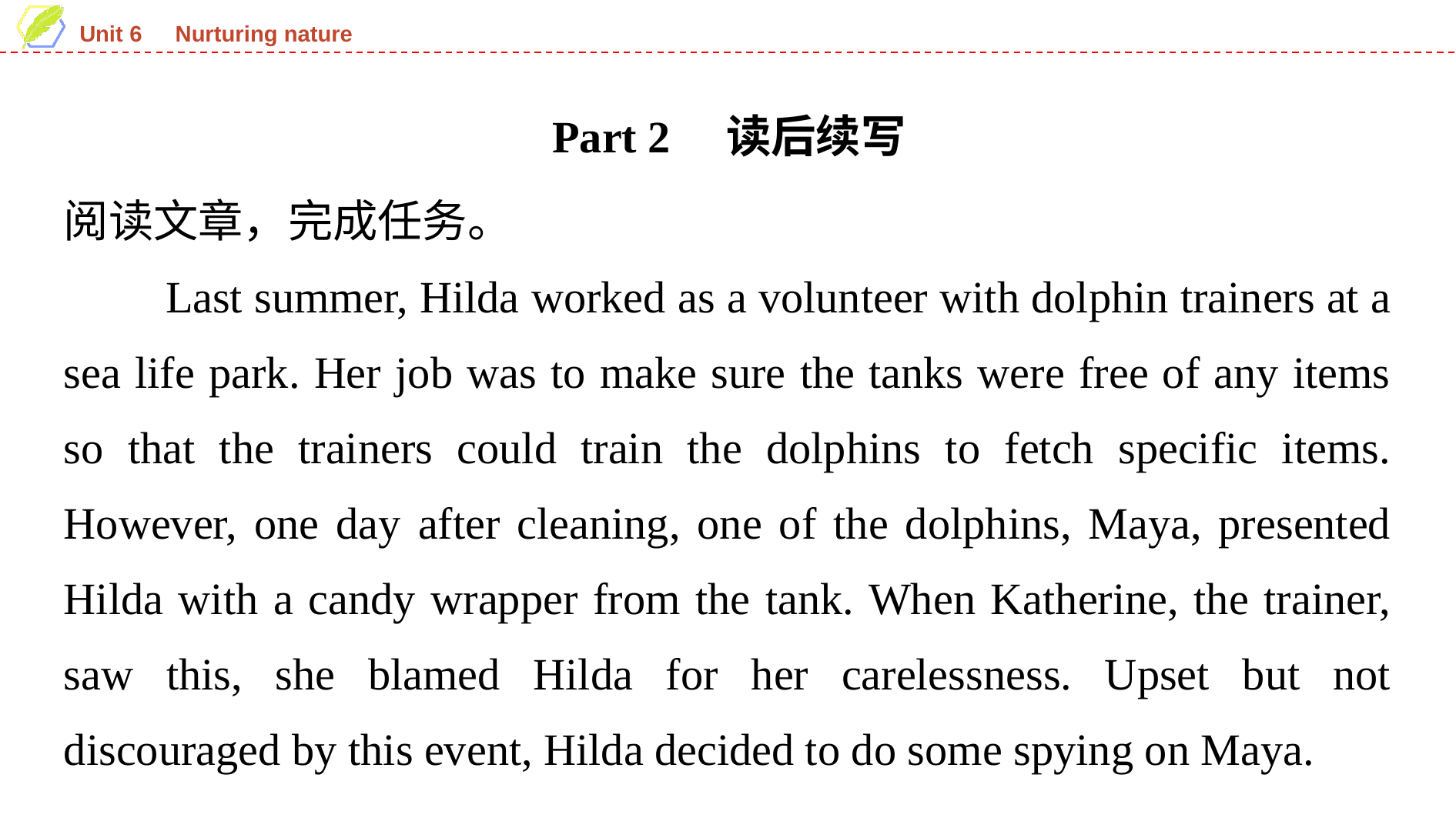

Part 2　读后续写
阅读文章，完成任务。
　　Last summer, Hilda worked as a volunteer with dolphin trainers at a sea life park. Her job was to make sure the tanks were free of any items so that the trainers could train the dolphins to fetch specific items. However, one day after cleaning, one of the dolphins, Maya, presented Hilda with a candy wrapper from the tank. When Katherine, the trainer, saw this, she blamed Hilda for her carelessness. Upset but not discouraged by this event, Hilda decided to do some spying on Maya.